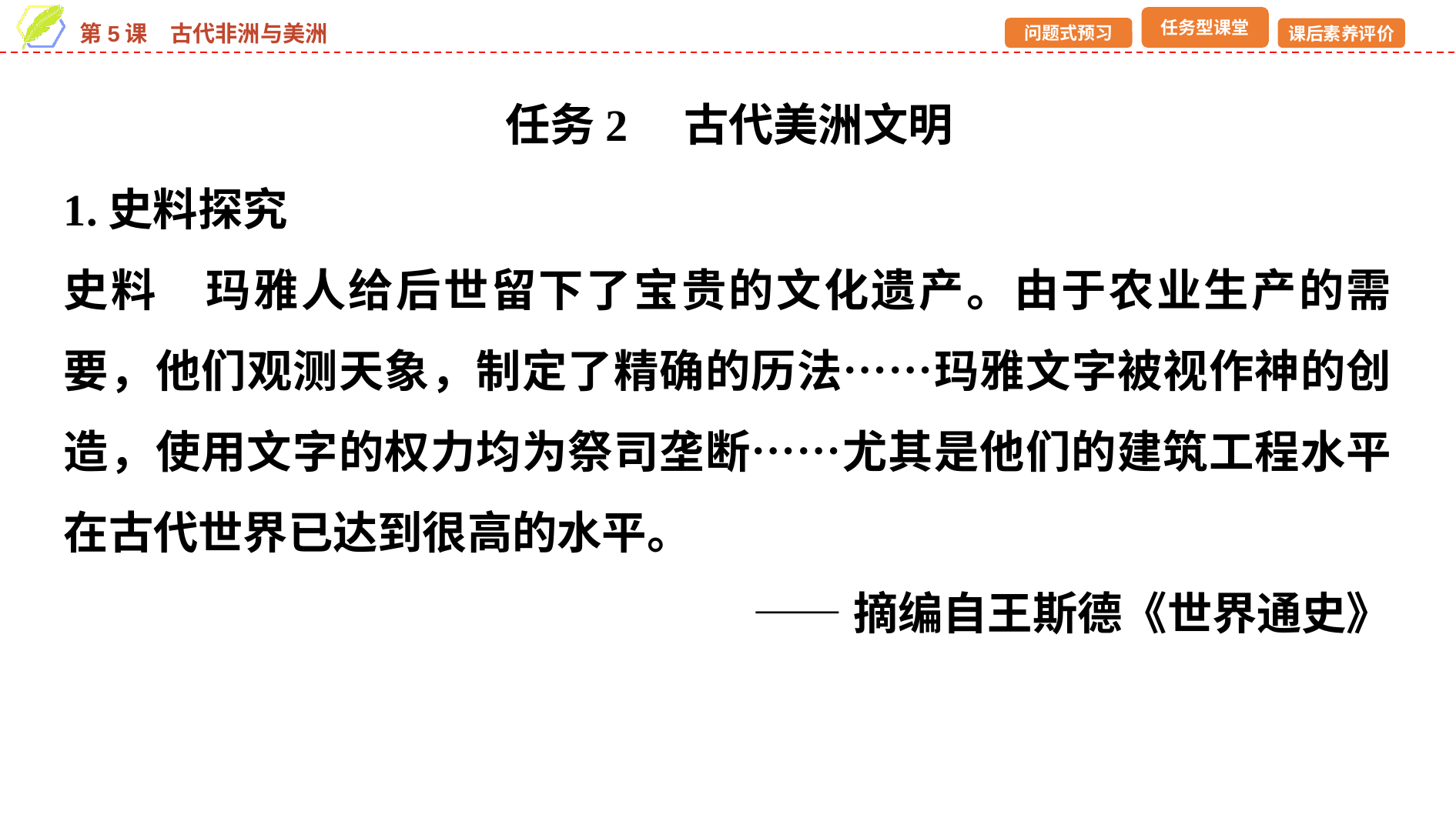

任务2　古代美洲文明
1.史料探究
史料　玛雅人给后世留下了宝贵的文化遗产。由于农业生产的需要，他们观测天象，制定了精确的历法……玛雅文字被视作神的创造，使用文字的权力均为祭司垄断……尤其是他们的建筑工程水平在古代世界已达到很高的水平。
——摘编自王斯德《世界通史》